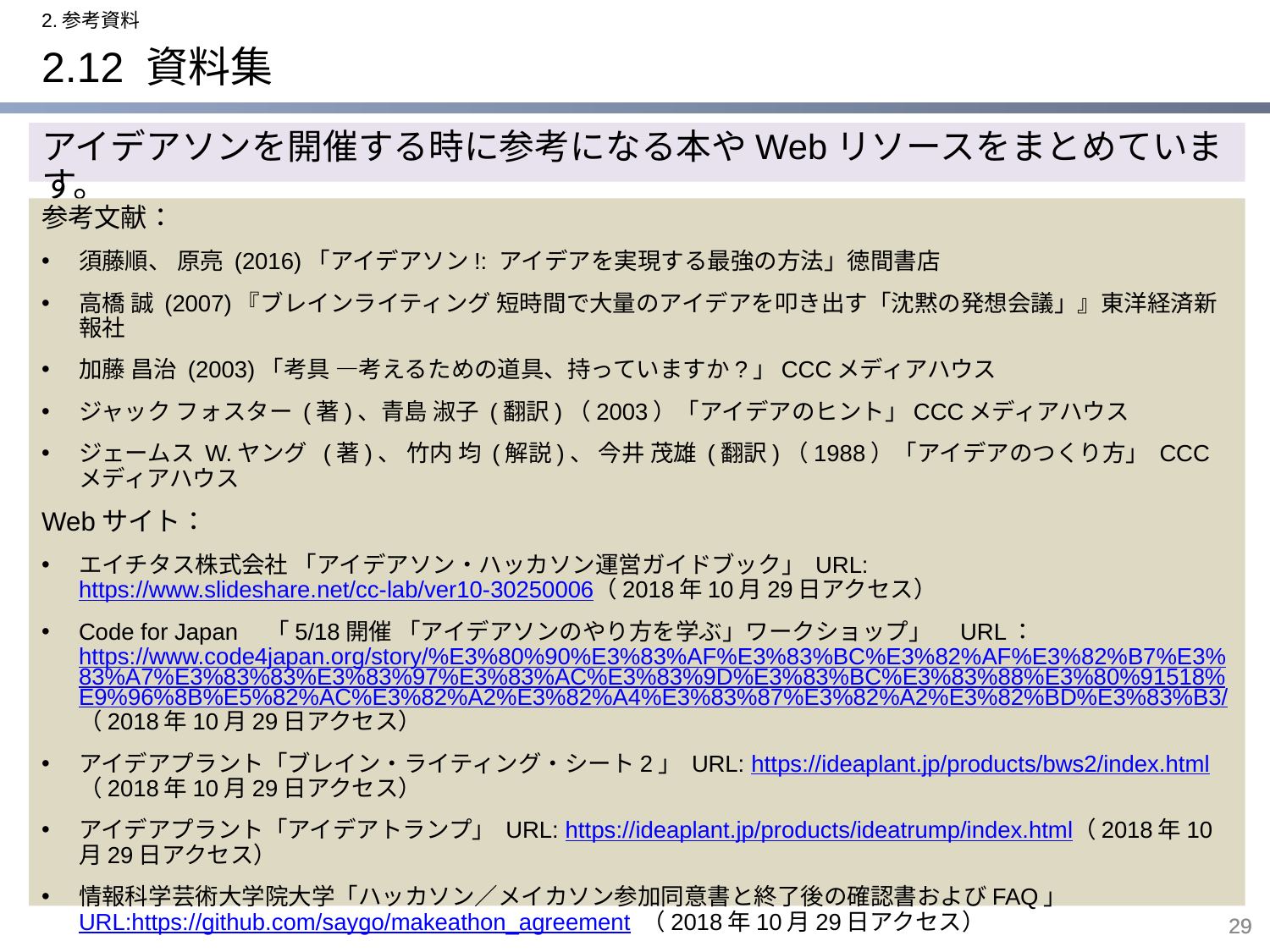

2.参考資料
# 2.12 資料集
アイデアソンを開催する時に参考になる本やWebリソースをまとめています。
参考文献：
須藤順、 原亮 (2016)「アイデアソン!: アイデアを実現する最強の方法」徳間書店
高橋 誠 (2007)『ブレインライティング 短時間で大量のアイデアを叩き出す「沈黙の発想会議」』東洋経済新報社
加藤 昌治 (2003)「考具 ―考えるための道具、持っていますか?」CCCメディアハウス
ジャック フォスター (著)、青島 淑子 (翻訳)（2003）「アイデアのヒント」CCCメディアハウス
ジェームス W.ヤング  (著)、 竹内 均 (解説)、 今井 茂雄 (翻訳)（1988）「アイデアのつくり方」 CCCメディアハウス
Webサイト：
エイチタス株式会社 「アイデアソン・ハッカソン運営ガイドブック」 URL: https://www.slideshare.net/cc-lab/ver10-30250006（2018年10月29日アクセス）
Code for Japan　「5/18開催 「アイデアソンのやり方を学ぶ」ワークショップ」　URL：https://www.code4japan.org/story/%E3%80%90%E3%83%AF%E3%83%BC%E3%82%AF%E3%82%B7%E3%83%A7%E3%83%83%E3%83%97%E3%83%AC%E3%83%9D%E3%83%BC%E3%83%88%E3%80%91518%E9%96%8B%E5%82%AC%E3%82%A2%E3%82%A4%E3%83%87%E3%82%A2%E3%82%BD%E3%83%B3/（2018年10月29日アクセス）
アイデアプラント「ブレイン・ライティング・シート2」 URL: https://ideaplant.jp/products/bws2/index.html （2018年10月29日アクセス）
アイデアプラント「アイデアトランプ」 URL: https://ideaplant.jp/products/ideatrump/index.html（2018年10月29日アクセス）
情報科学芸術大学院大学「ハッカソン／メイカソン参加同意書と終了後の確認書およびFAQ」 URL:https://github.com/saygo/makeathon_agreement （2018年10月29日アクセス）

29